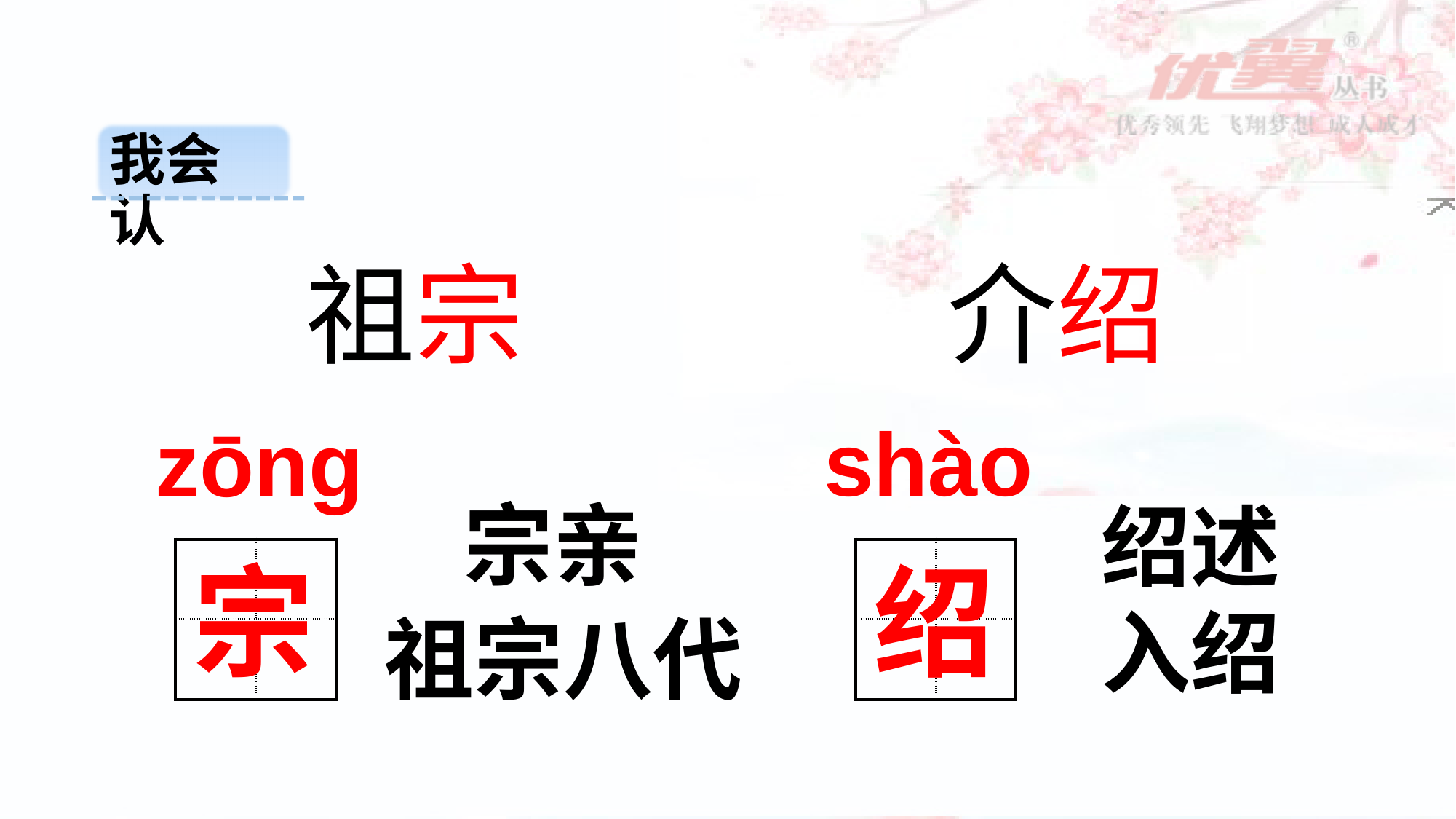

我会认

介绍
祖宗
shào
zōng
宗亲
绍述
宗
绍
|  |  |
| --- | --- |
|  |  |
|  |  |
| --- | --- |
|  |  |
入绍
祖宗八代